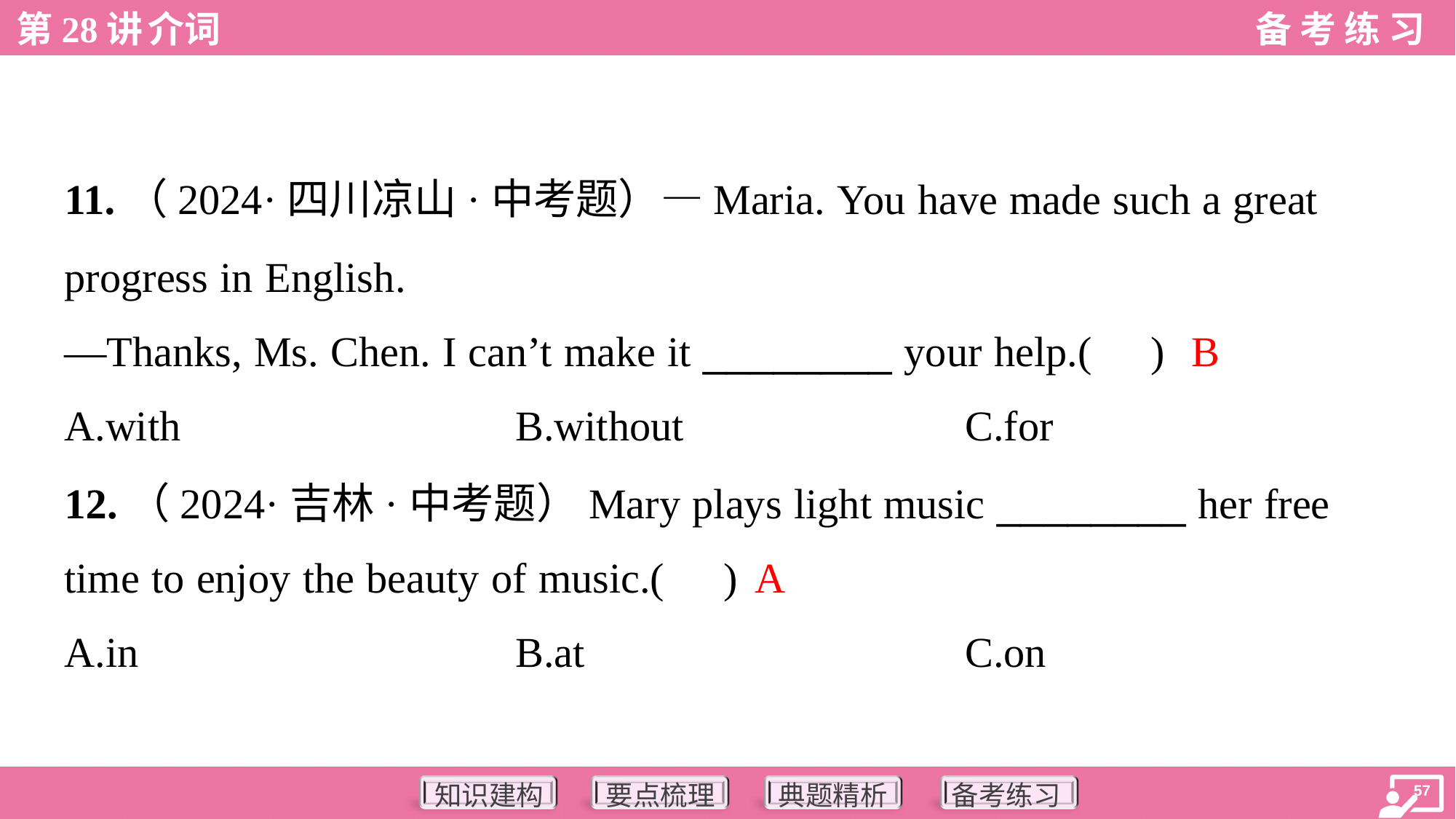

11.（2024·四川凉山·中考题）—Maria. You have made such a great
progress in English.
—Thanks, Ms. Chen. I can’t make it ________ your help.(     )
B
A.with	B.without	C.for
12.（2024·吉林·中考题）Mary plays light music ________ her free
time to enjoy the beauty of music.(     )
A
A.in	B.at	C.on